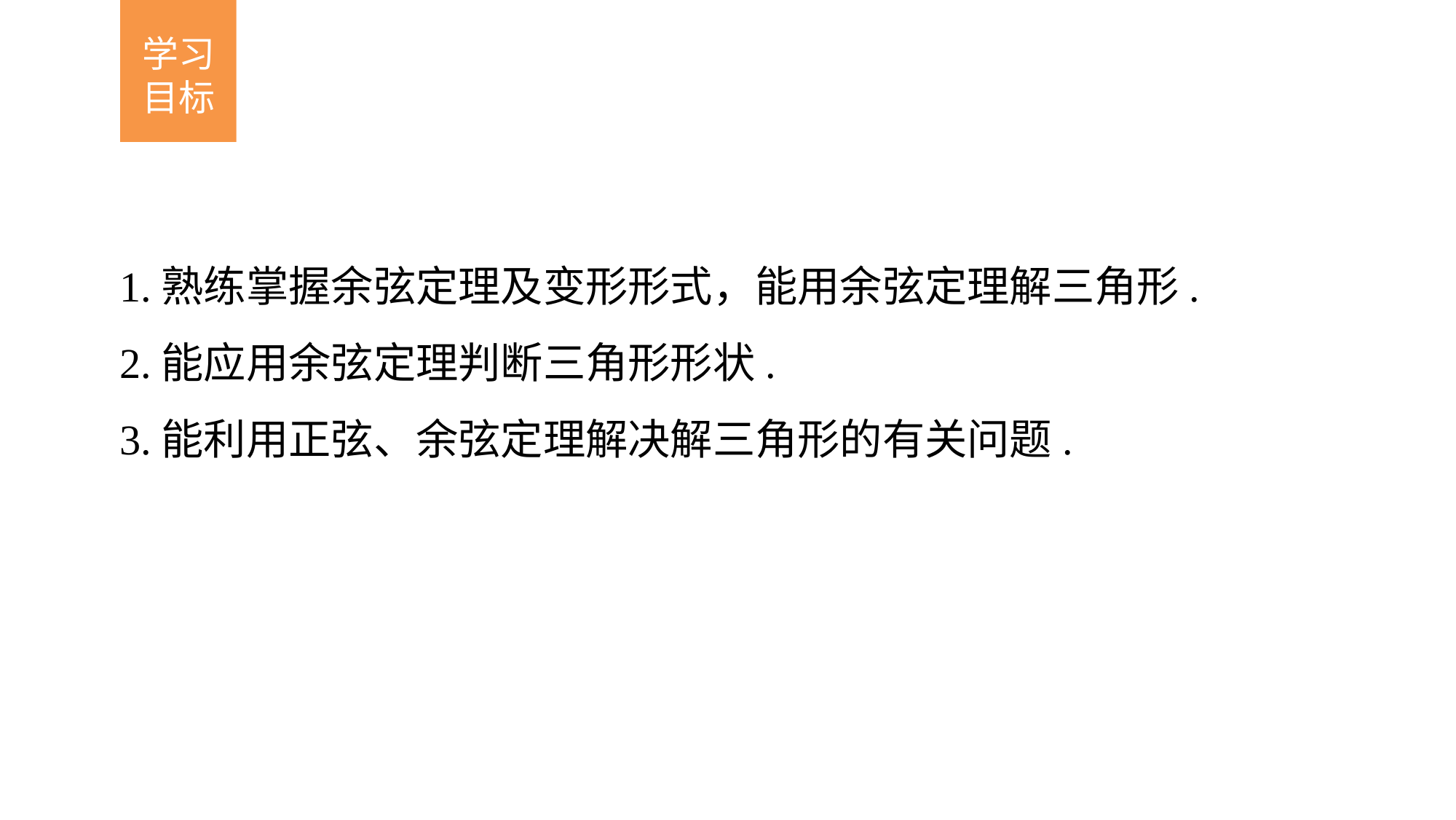

学习目标
1.熟练掌握余弦定理及变形形式，能用余弦定理解三角形.
2.能应用余弦定理判断三角形形状.
3.能利用正弦、余弦定理解决解三角形的有关问题.